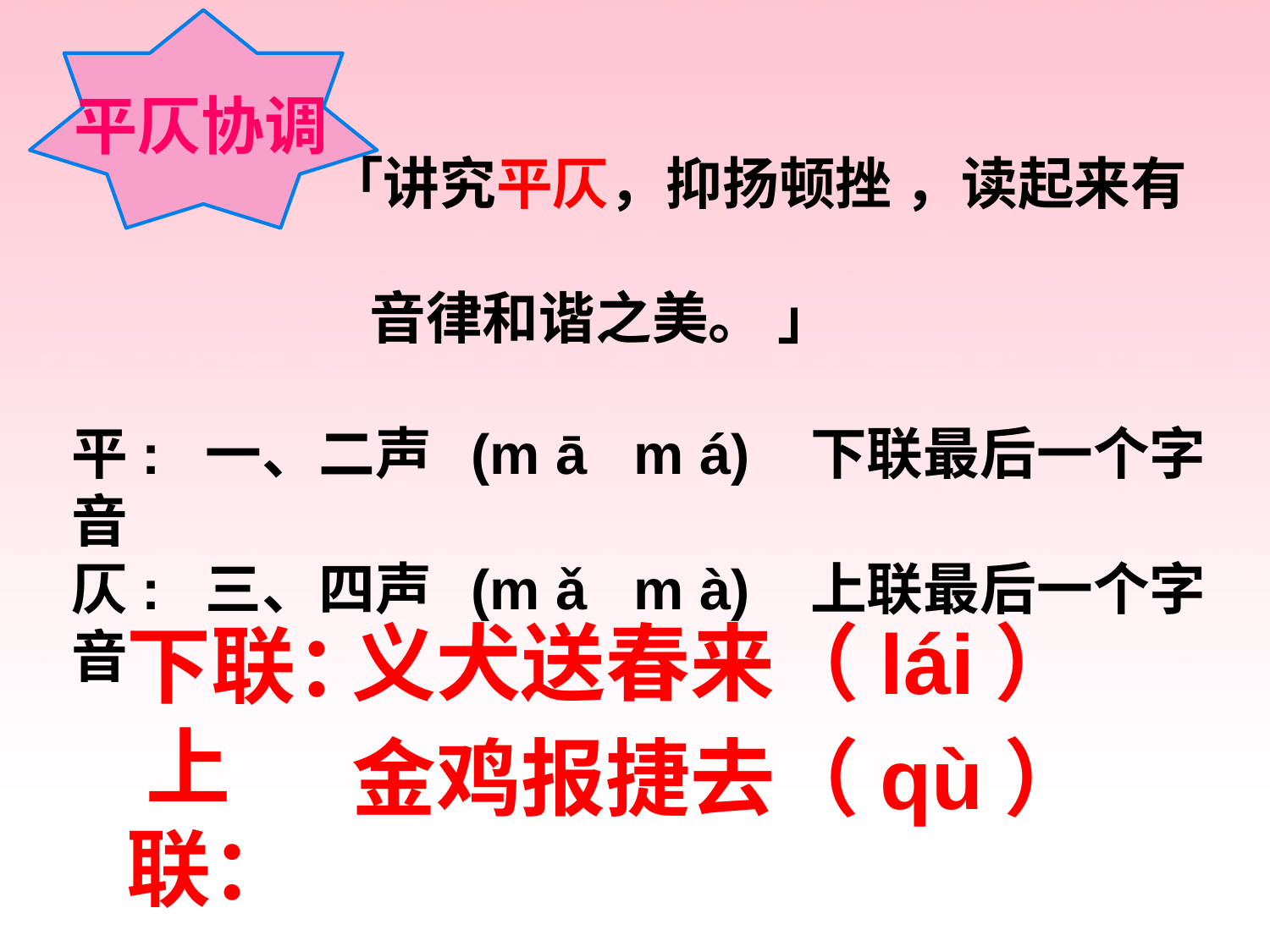

平仄协调
                   「讲究平仄，抑扬顿挫 ，读起来有
                      音律和谐之美。 」

平:  一、二声  (m ā   m á)   下联最后一个字音
仄:  三、四声  (m ǎ   m à)   上联最后一个字音
义犬送春来（lái）
金鸡报捷去（qù）
下联： 上联：